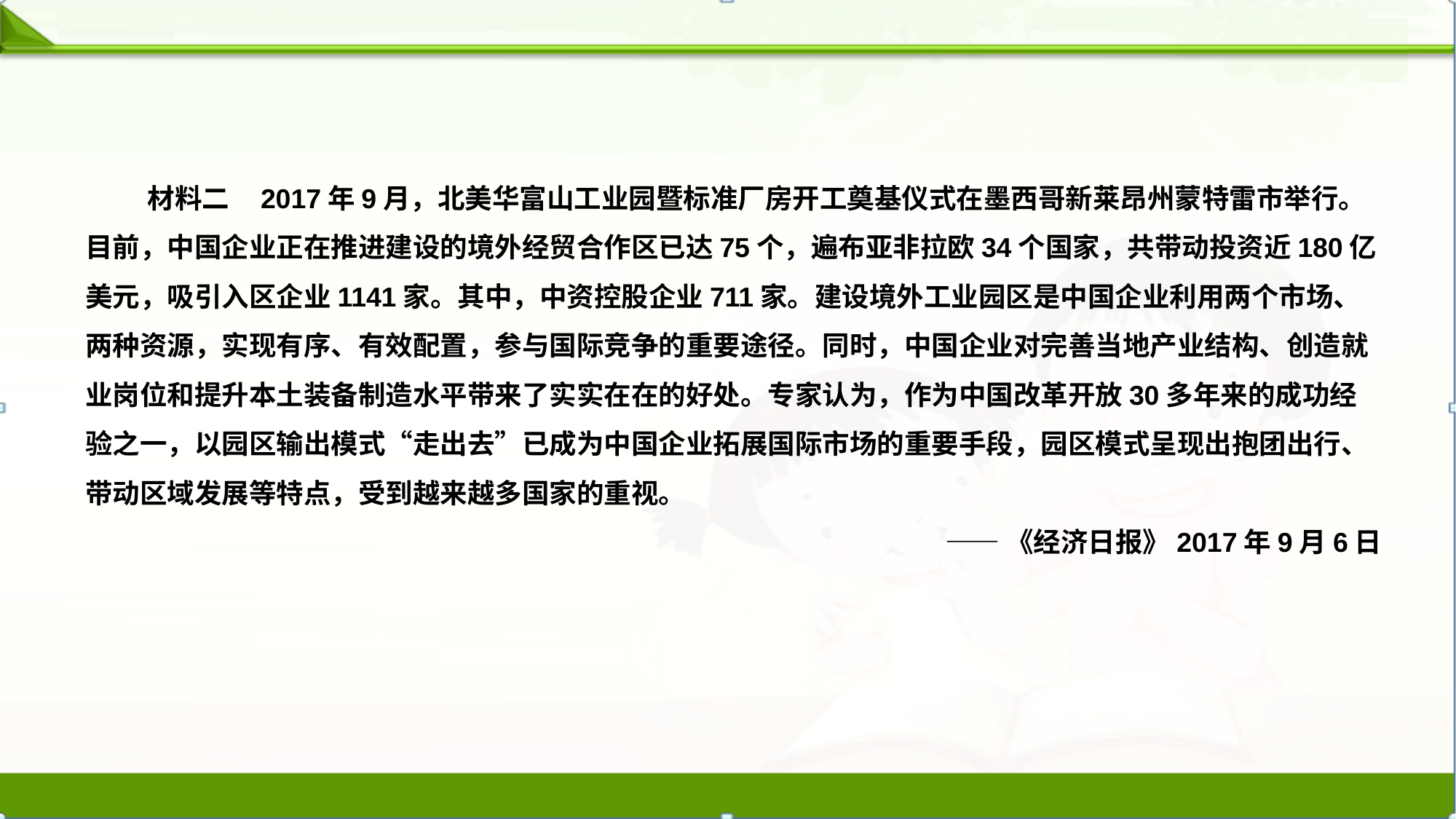

材料二    2017年9月，北美华富山工业园暨标准厂房开工奠基仪式在墨西哥新莱昂州蒙特雷市举行。目前，中国企业正在推进建设的境外经贸合作区已达75个，遍布亚非拉欧34个国家，共带动投资近180亿美元，吸引入区企业1141家。其中，中资控股企业711家。建设境外工业园区是中国企业利用两个市场、两种资源，实现有序、有效配置，参与国际竞争的重要途径。同时，中国企业对完善当地产业结构、创造就业岗位和提升本土装备制造水平带来了实实在在的好处。专家认为，作为中国改革开放30多年来的成功经验之一，以园区输出模式“走出去”已成为中国企业拓展国际市场的重要手段，园区模式呈现出抱团出行、带动区域发展等特点，受到越来越多国家的重视。
——《经济日报》2017年9月6日